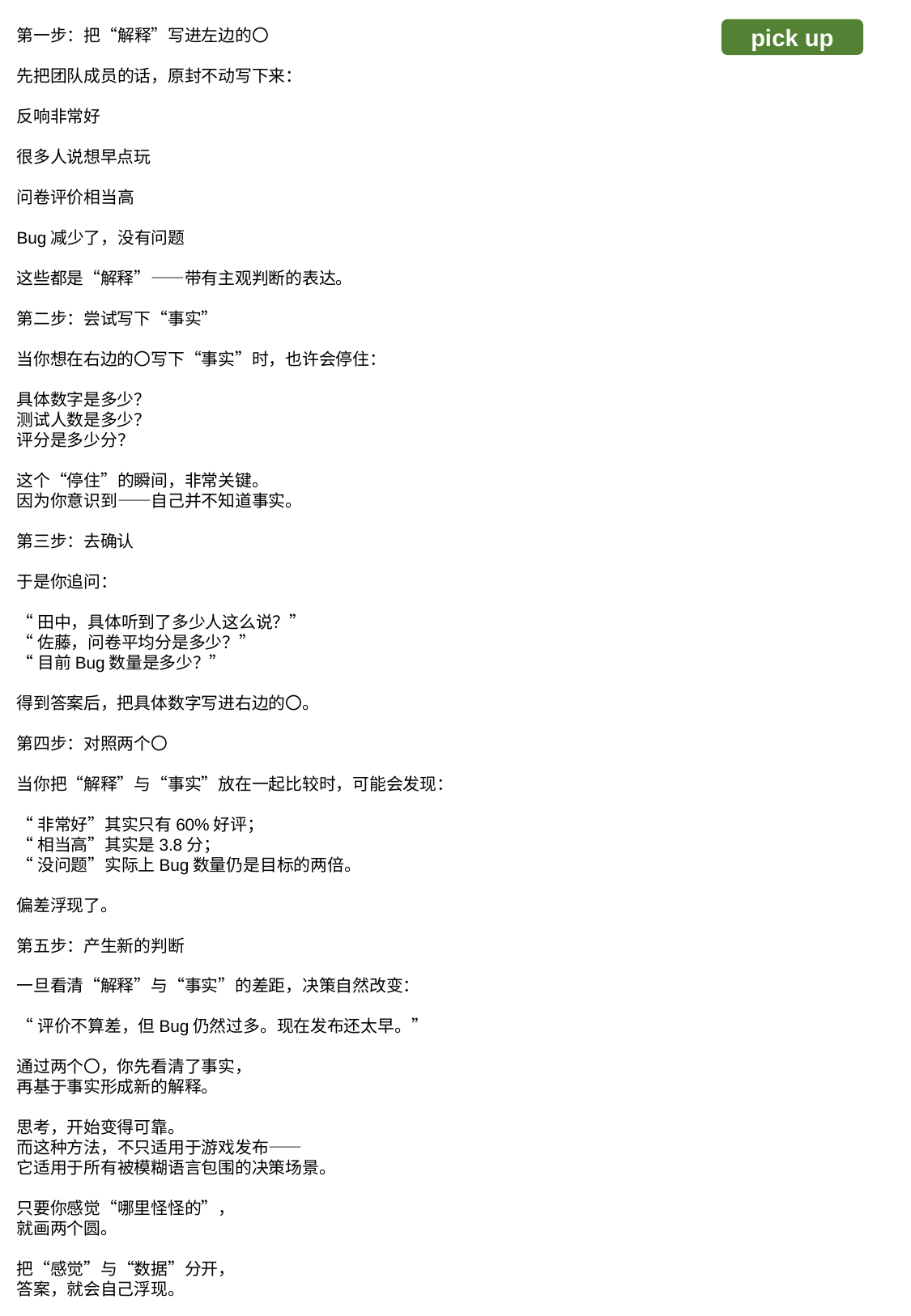

第一步：把“解释”写进左边的〇

先把团队成员的话，原封不动写下来：

反响非常好

很多人说想早点玩

问卷评价相当高

Bug减少了，没有问题

这些都是“解释”——带有主观判断的表达。

第二步：尝试写下“事实”

当你想在右边的〇写下“事实”时，也许会停住：

具体数字是多少？
测试人数是多少？
评分是多少分？

这个“停住”的瞬间，非常关键。
因为你意识到——自己并不知道事实。

第三步：去确认

于是你追问：

“田中，具体听到了多少人这么说？”
“佐藤，问卷平均分是多少？”
“目前Bug数量是多少？”

得到答案后，把具体数字写进右边的〇。

第四步：对照两个〇

当你把“解释”与“事实”放在一起比较时，可能会发现：

“非常好”其实只有60%好评；
“相当高”其实是3.8分；
“没问题”实际上Bug数量仍是目标的两倍。

偏差浮现了。

第五步：产生新的判断

一旦看清“解释”与“事实”的差距，决策自然改变：

“评价不算差，但Bug仍然过多。现在发布还太早。”

通过两个〇，你先看清了事实，
再基于事实形成新的解释。

思考，开始变得可靠。
而这种方法，不只适用于游戏发布——
它适用于所有被模糊语言包围的决策场景。

只要你感觉“哪里怪怪的”，
就画两个圆。

把“感觉”与“数据”分开，
答案，就会自己浮现。
pick up